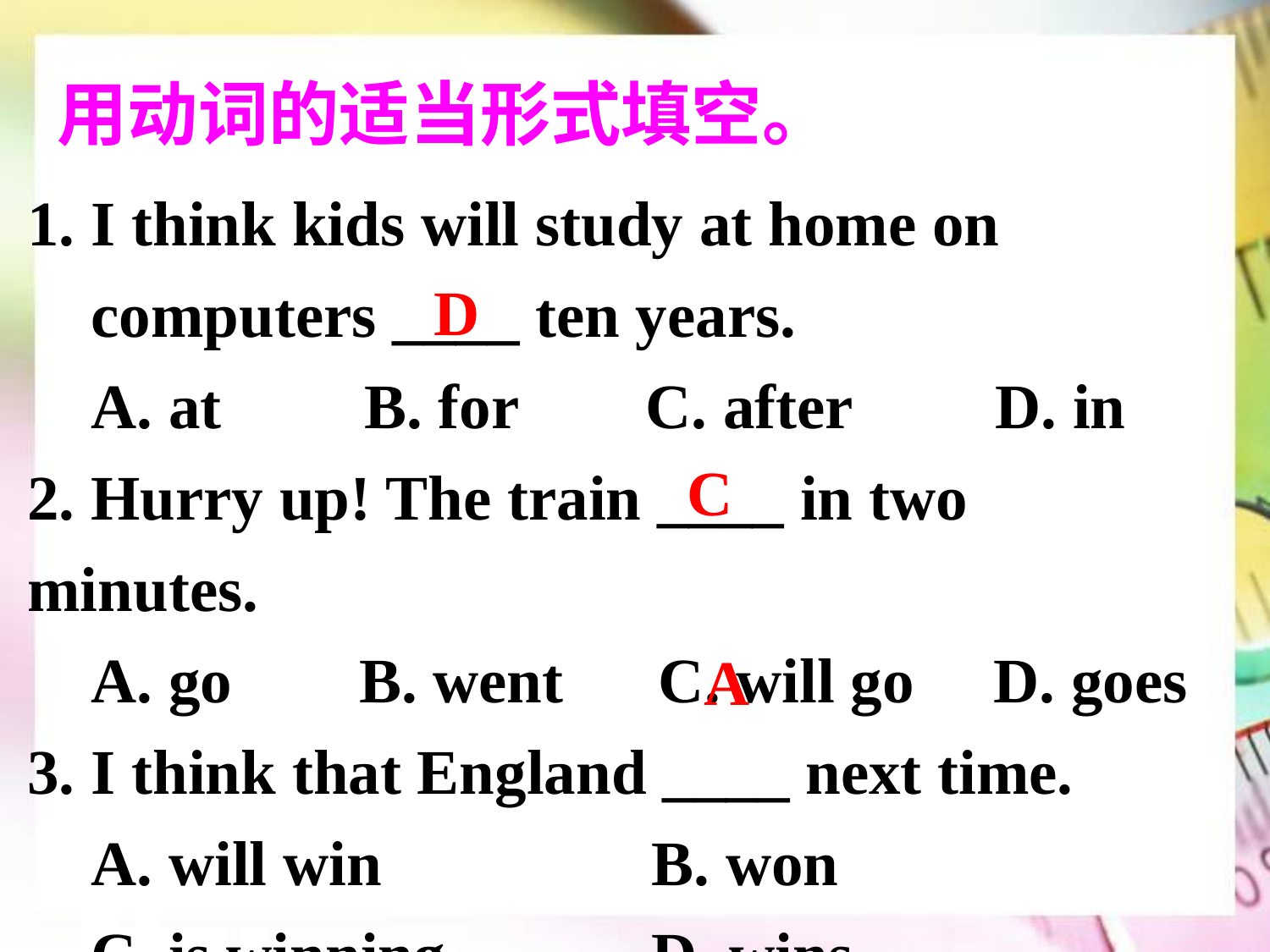

用动词的适当形式填空。
1. I think kids will study at home on
    computers ____ ten years.
    A. at         B. for        C. after         D. in
2. Hurry up! The train ____ in two minutes.
    A. go        B. went      C. will go     D. goes
3. I think that England ____ next time.
    A. will win                 B. won
    C. is winning             D. wins
D
C
A